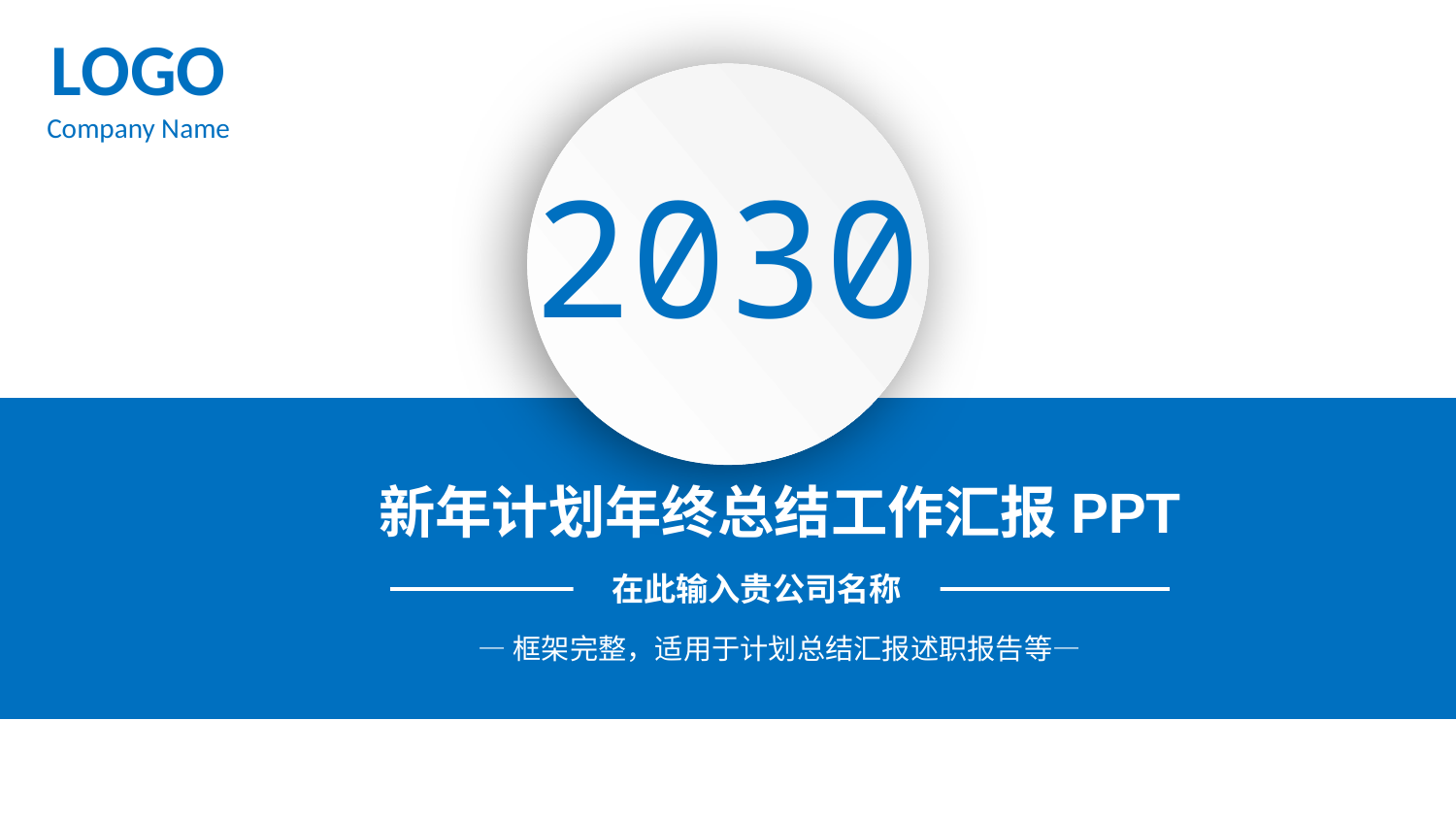

LOGO
Company Name

2030

新年计划年终总结工作汇报PPT
在此输入贵公司名称
—框架完整，适用于计划总结汇报述职报告等—